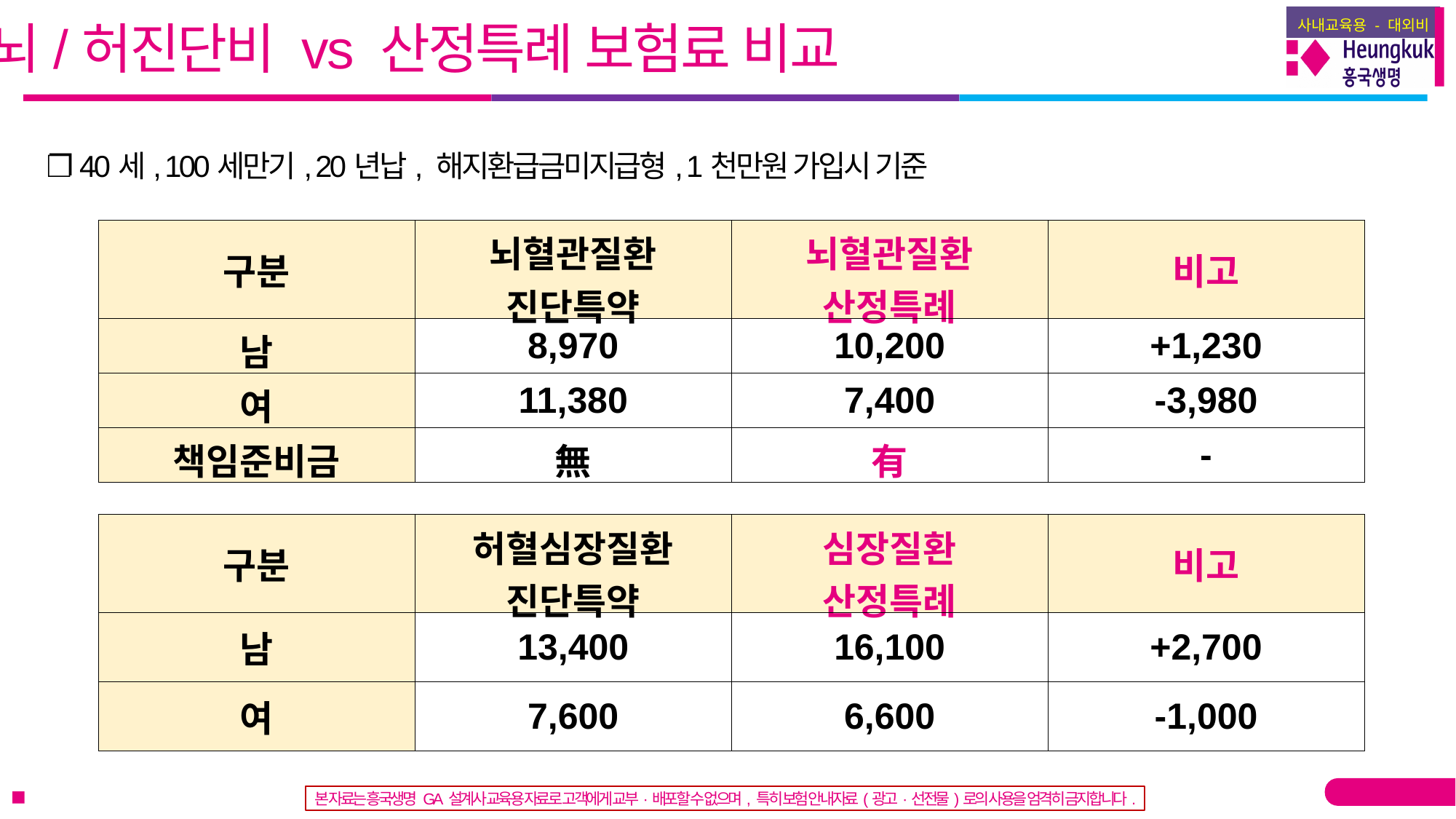

뇌/허진단비 vs 산정특례 보험료 비교
❐ 40세, 100세만기, 20년납, 해지환급금미지급형, 1천만원 가입시 기준
| 구분 | 뇌혈관질환 진단특약 | 뇌혈관질환 산정특례 | 비고 |
| --- | --- | --- | --- |
| 남 | 8,970 | 10,200 | +1,230 |
| 여 | 11,380 | 7,400 | -3,980 |
| 책임준비금 | 無 | 有 | - |
| 구분 | 허혈심장질환 진단특약 | 심장질환 산정특례 | 비고 |
| --- | --- | --- | --- |
| 남 | 13,400 | 16,100 | +2,700 |
| 여 | 7,600 | 6,600 | -1,000 |